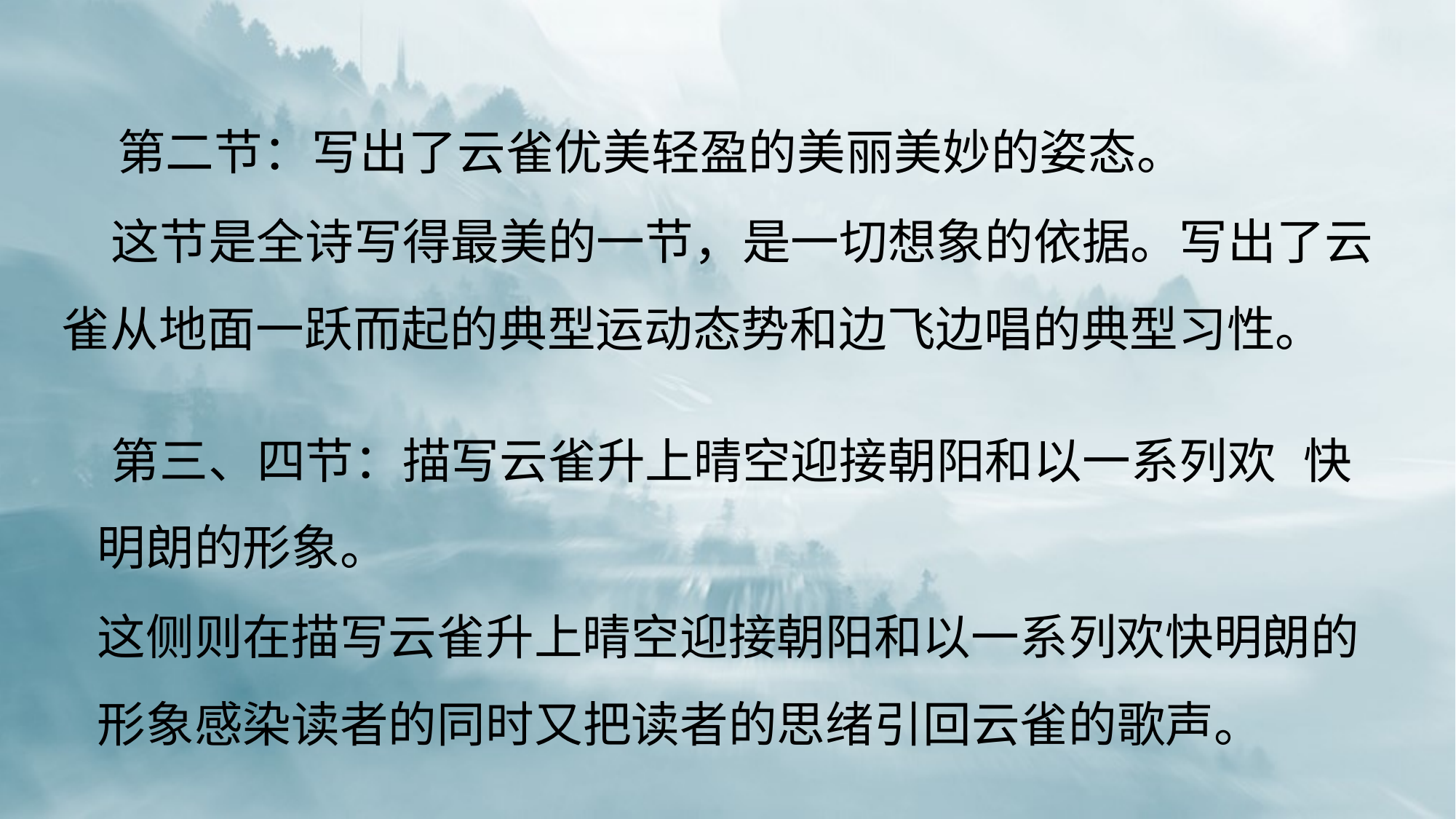

第二节：写出了云雀优美轻盈的美丽美妙的姿态。
    这节是全诗写得最美的一节，是一切想象的依据。写出了云雀从地面一跃而起的典型运动态势和边飞边唱的典型习性。
 第三、四节：描写云雀升上晴空迎接朝阳和以一系列欢  快明朗的形象。
这侧则在描写云雀升上晴空迎接朝阳和以一系列欢快明朗的形象感染读者的同时又把读者的思绪引回云雀的歌声。